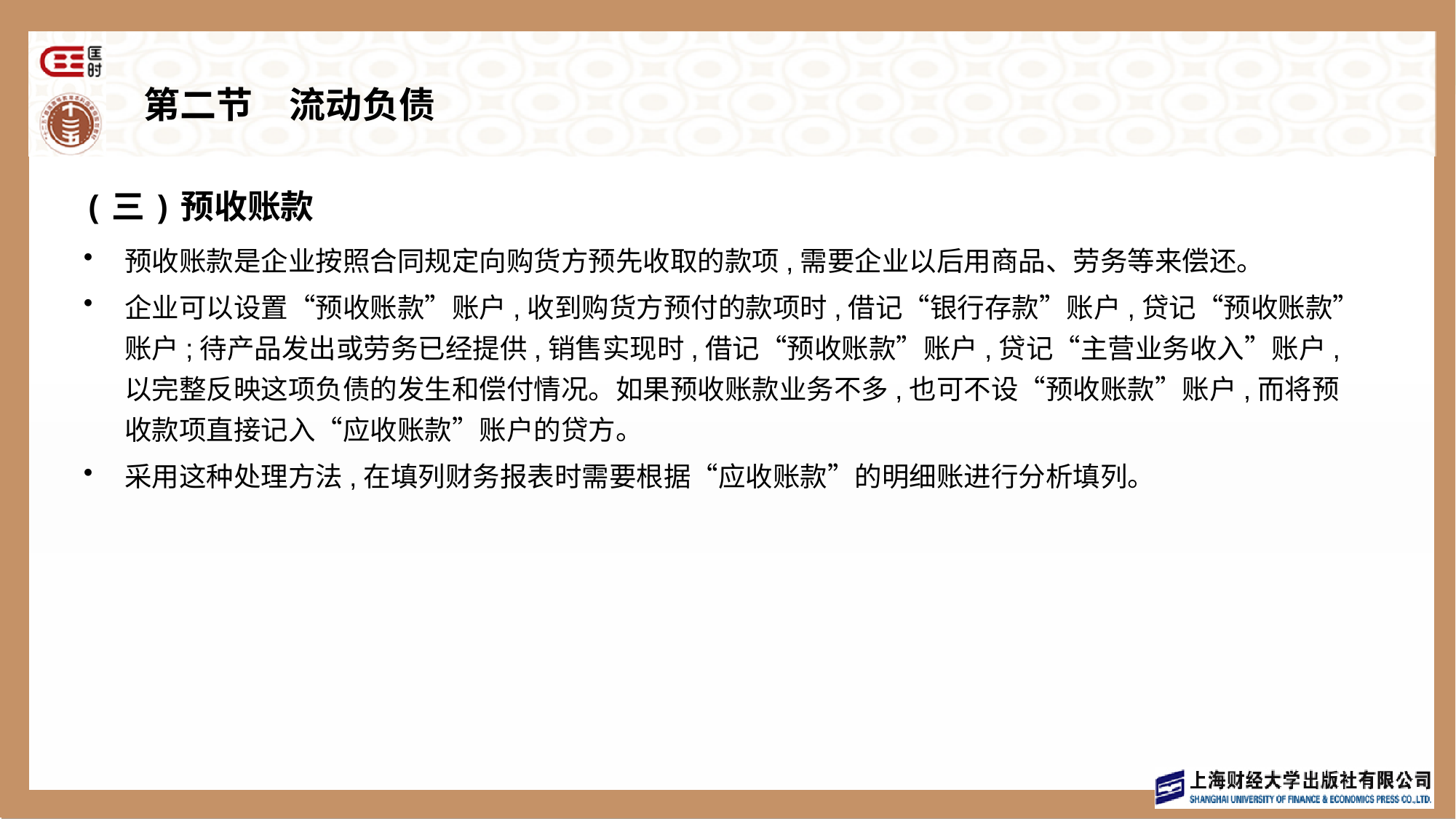

# 第二节　流动负债
(三)预收账款
预收账款是企业按照合同规定向购货方预先收取的款项,需要企业以后用商品、劳务等来偿还。
企业可以设置“预收账款”账户,收到购货方预付的款项时,借记“银行存款”账户,贷记“预收账款”账户;待产品发出或劳务已经提供,销售实现时,借记“预收账款”账户,贷记“主营业务收入”账户,以完整反映这项负债的发生和偿付情况。如果预收账款业务不多,也可不设“预收账款”账户,而将预收款项直接记入“应收账款”账户的贷方。
采用这种处理方法,在填列财务报表时需要根据“应收账款”的明细账进行分析填列。